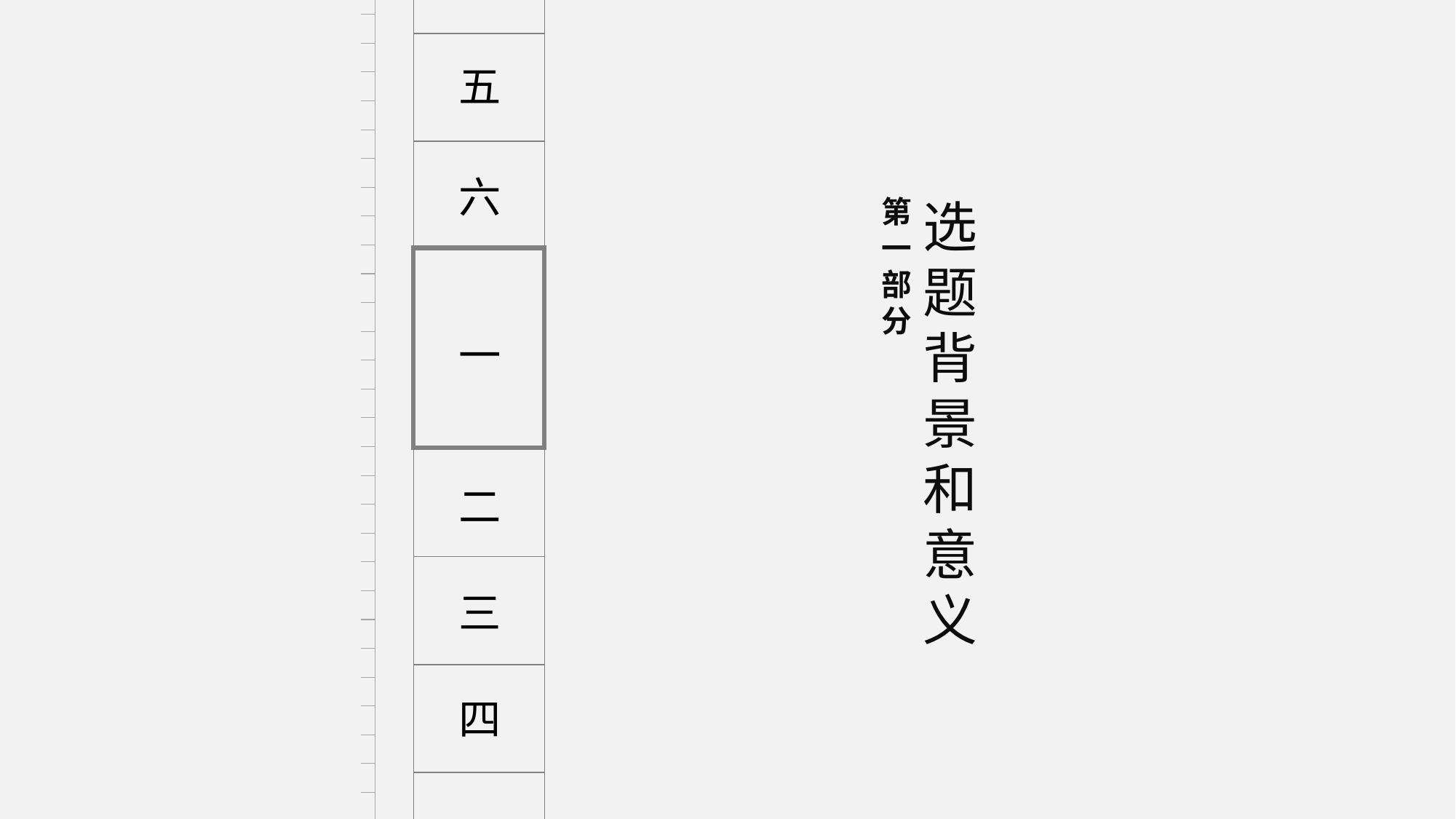

五
六
第一部分
选题背景和意义
一
二
三
四